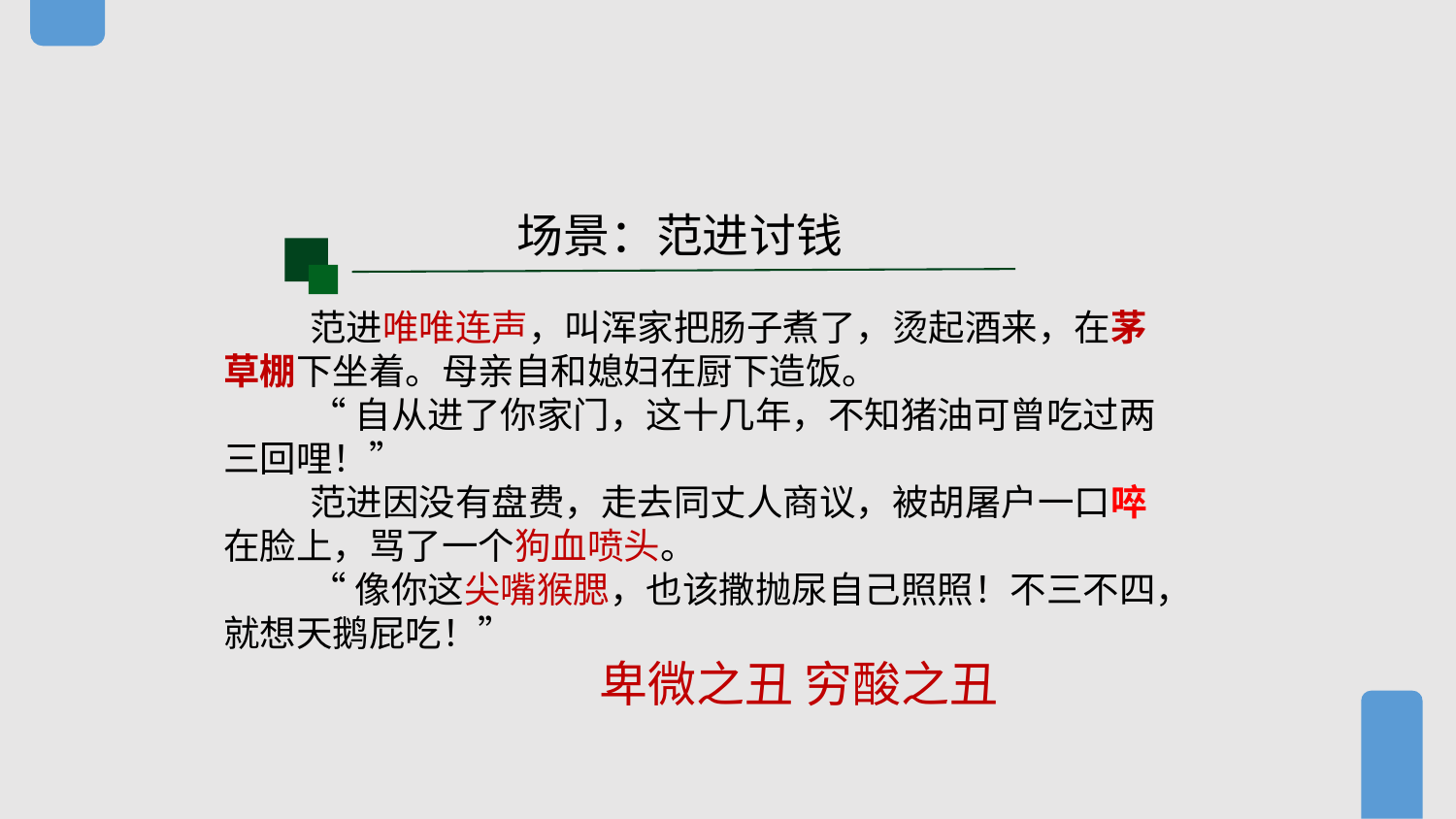

场景：范进讨钱

范进唯唯连声，叫浑家把肠子煮了，烫起酒来，在茅草棚下坐着。母亲自和媳妇在厨下造饭。
“自从进了你家门，这十几年，不知猪油可曾吃过两三回哩！”
范进因没有盘费，走去同丈人商议，被胡屠户一口啐在脸上，骂了一个狗血喷头。
“像你这尖嘴猴腮，也该撒抛尿自己照照！不三不四，就想天鹅屁吃！”
                                  卑微之丑 穷酸之丑